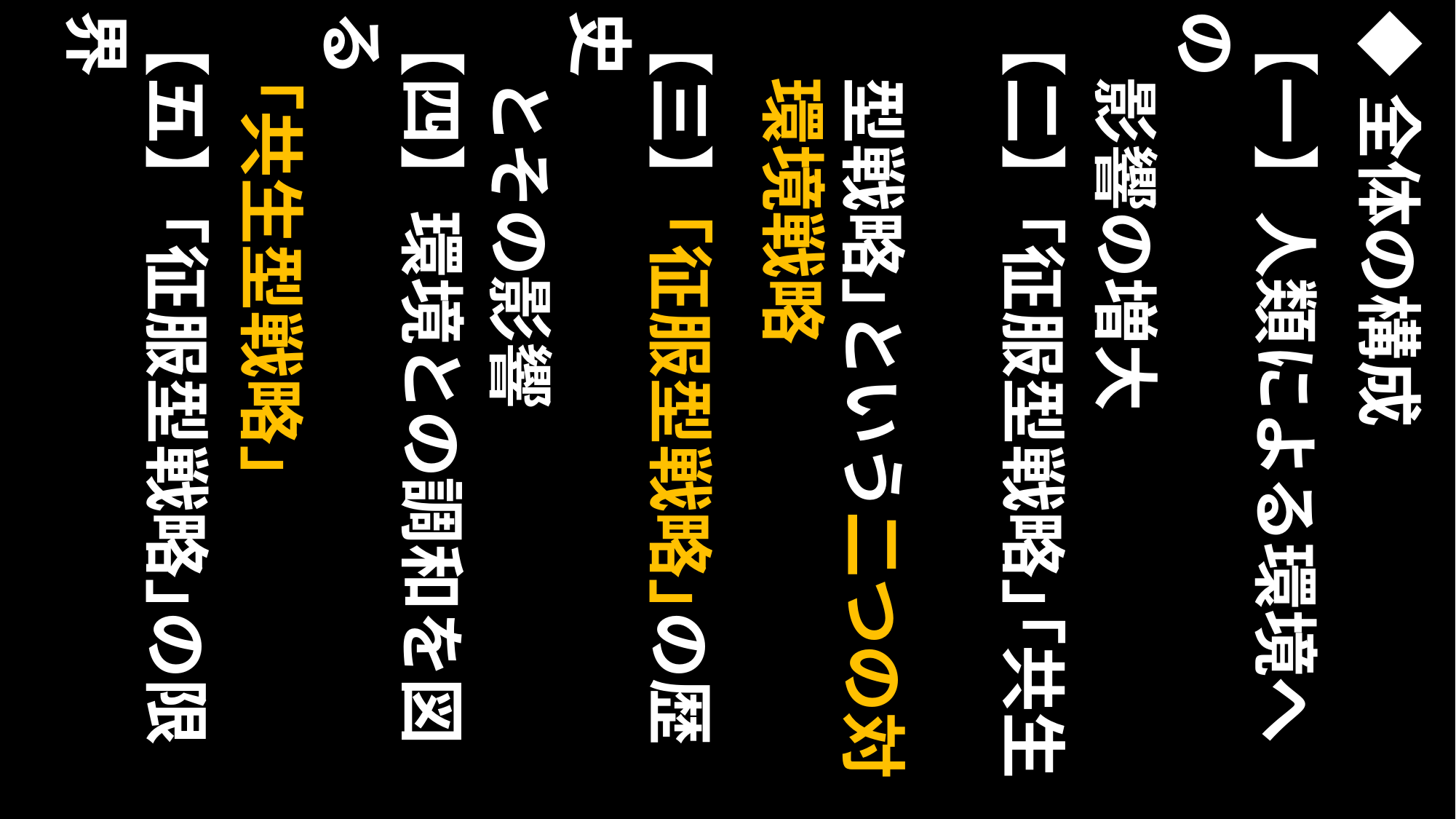

【五】｢征服型戦略｣の限界
【四】環境との調和を図る
　｢共生型戦略｣
【三】｢征服型戦略｣の歴史
　とその影響
【二】｢征服型戦略｣｢共生
　型戦略｣という二つの対
　環境戦略
【一】人類による環境への
　影響の増大
◆全体の構成